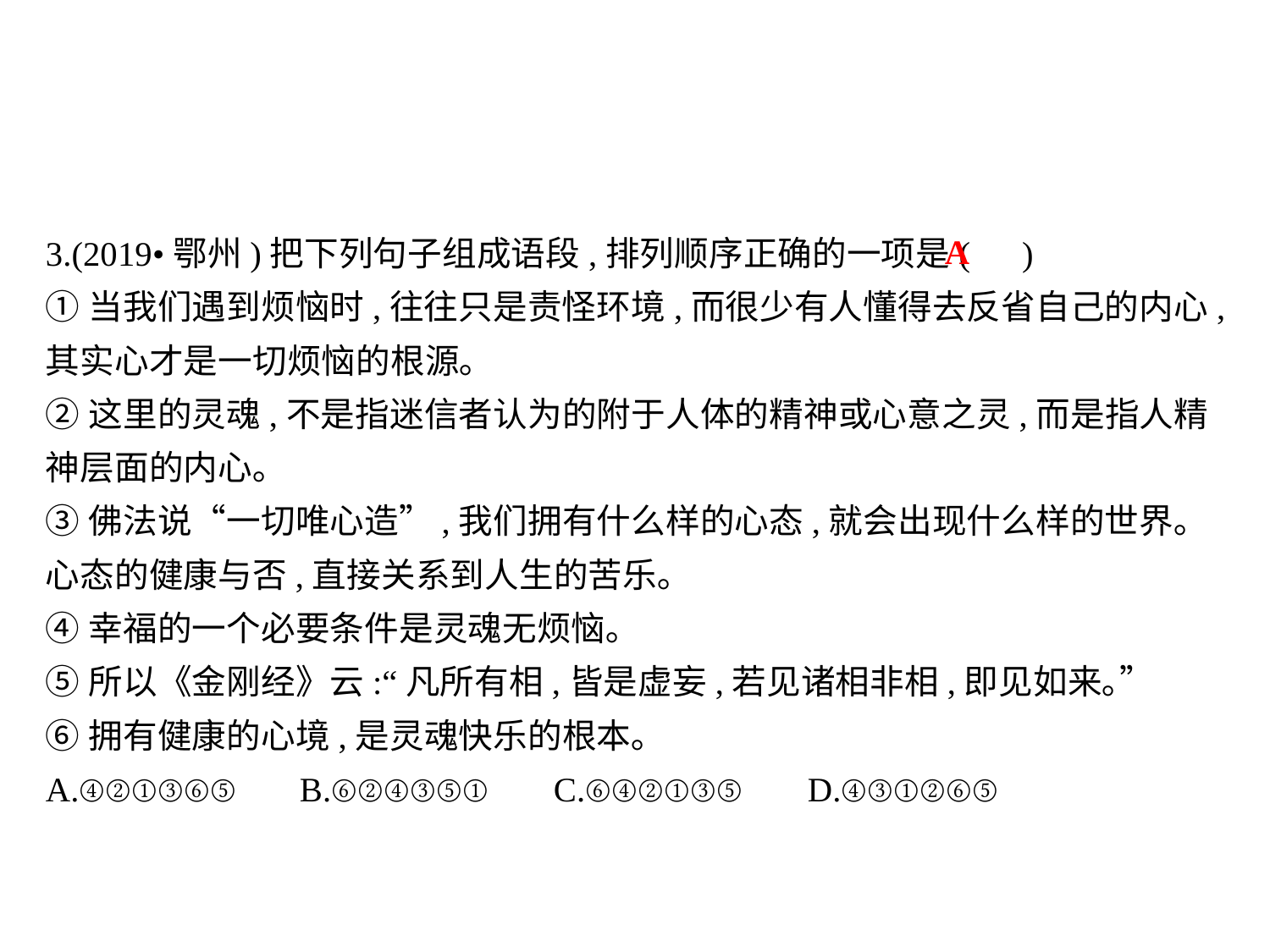

3.(2019•鄂州)把下列句子组成语段,排列顺序正确的一项是(      )
①当我们遇到烦恼时,往往只是责怪环境,而很少有人懂得去反省自己的内心,其实心才是一切烦恼的根源｡
②这里的灵魂,不是指迷信者认为的附于人体的精神或心意之灵,而是指人精神层面的内心｡
③佛法说“一切唯心造”,我们拥有什么样的心态,就会出现什么样的世界｡心态的健康与否,直接关系到人生的苦乐｡
④幸福的一个必要条件是灵魂无烦恼｡
⑤所以《金刚经》云:“凡所有相,皆是虚妄,若见诸相非相,即见如来｡”
⑥拥有健康的心境,是灵魂快乐的根本｡
A.④②①③⑥⑤	B.⑥②④③⑤①	C.⑥④②①③⑤	D.④③①②⑥⑤
A